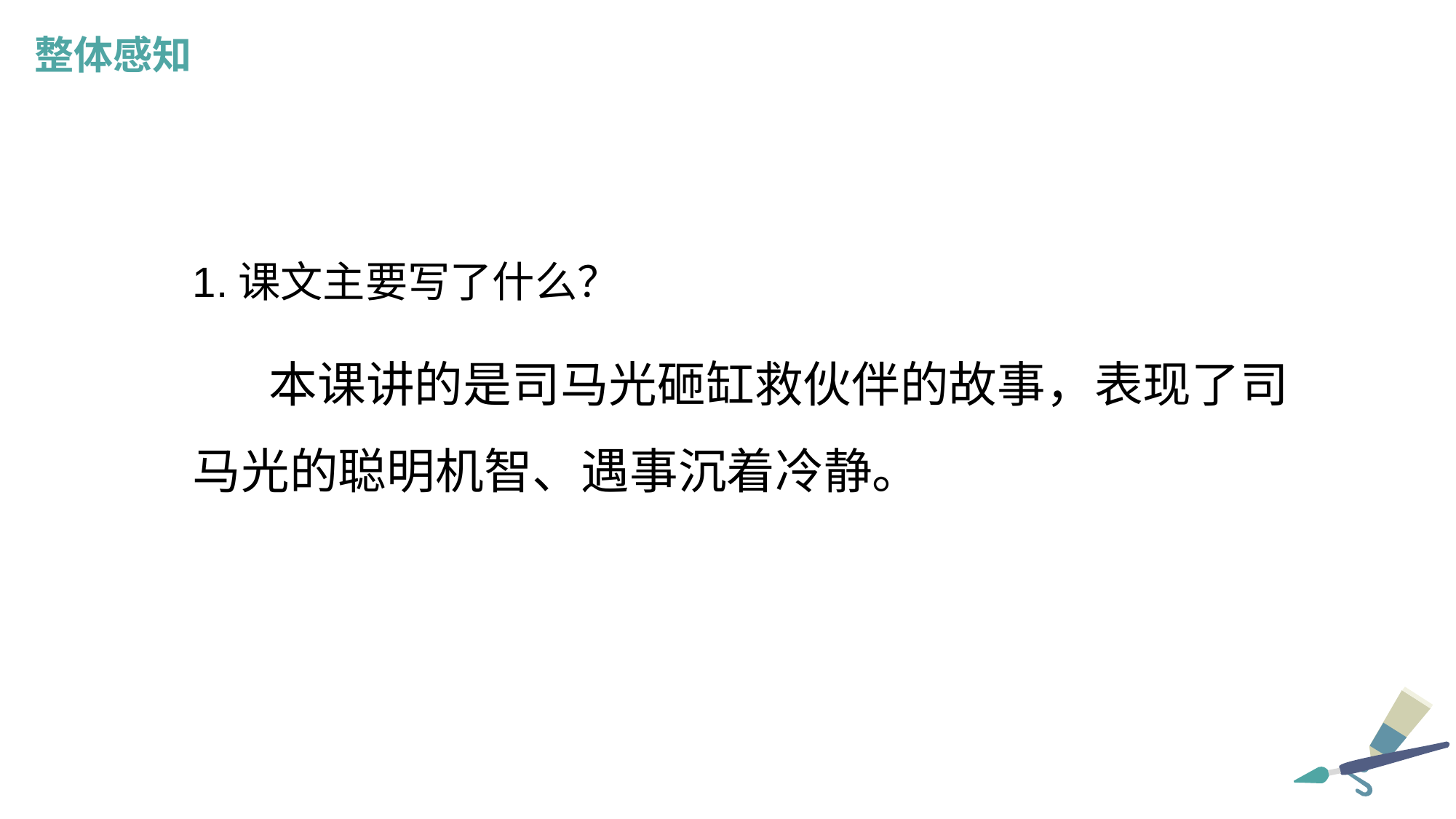

整体感知
1.课文主要写了什么？
       本课讲的是司马光砸缸救伙伴的故事，表现了司马光的聪明机智、遇事沉着冷静。